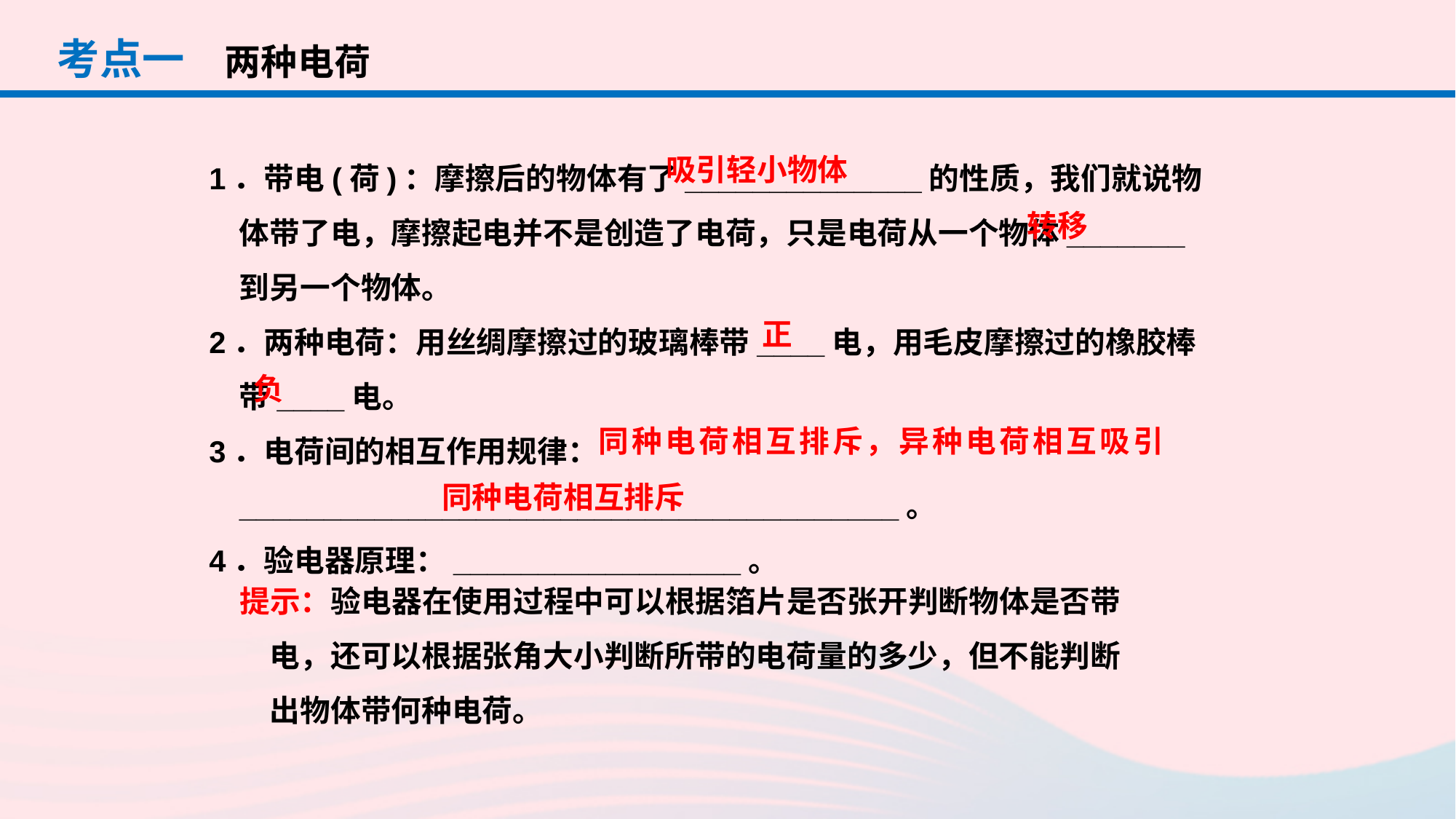

考点一
两种电荷
1．带电(荷)：摩擦后的物体有了______________的性质，我们就说物体带了电，摩擦起电并不是创造了电荷，只是电荷从一个物体_______到另一个物体。
2．两种电荷：用丝绸摩擦过的玻璃棒带____电，用毛皮摩擦过的橡胶棒带____电。
3．电荷间的相互作用规律：_______________________________________。
4．验电器原理：_________________。
吸引轻小物体
转移
正
负
同种电荷相互排斥，异种电荷相互吸引
同种电荷相互排斥
提示：验电器在使用过程中可以根据箔片是否张开判断物体是否带电，还可以根据张角大小判断所带的电荷量的多少，但不能判断出物体带何种电荷。